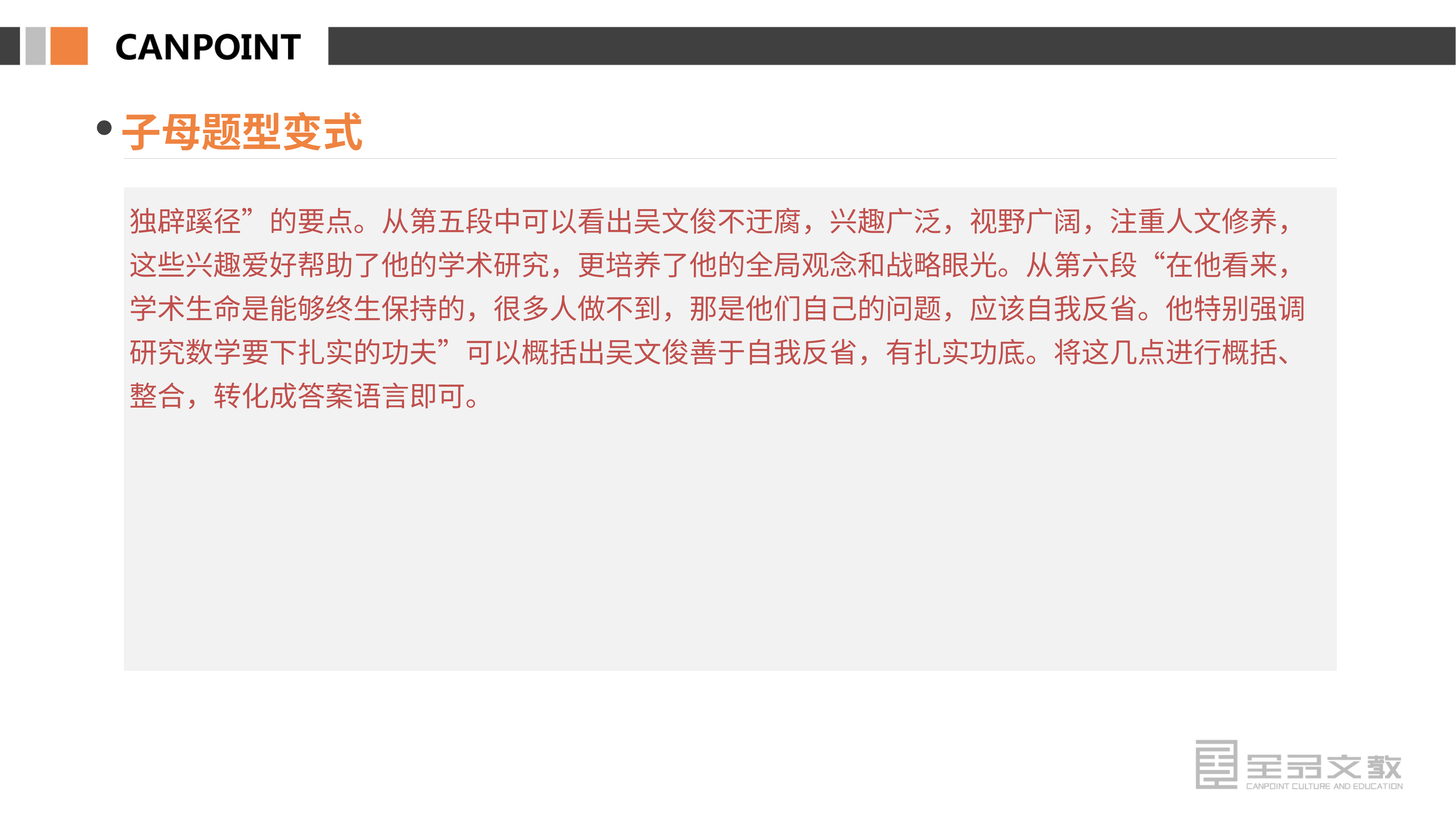

子母题型变式

独辟蹊径”的要点。从第五段中可以看出吴文俊不迂腐，兴趣广泛，视野广阔，注重人文修养，这些兴趣爱好帮助了他的学术研究，更培养了他的全局观念和战略眼光。从第六段“在他看来，学术生命是能够终生保持的，很多人做不到，那是他们自己的问题，应该自我反省。他特别强调研究数学要下扎实的功夫”可以概括出吴文俊善于自我反省，有扎实功底。将这几点进行概括、整合，转化成答案语言即可。